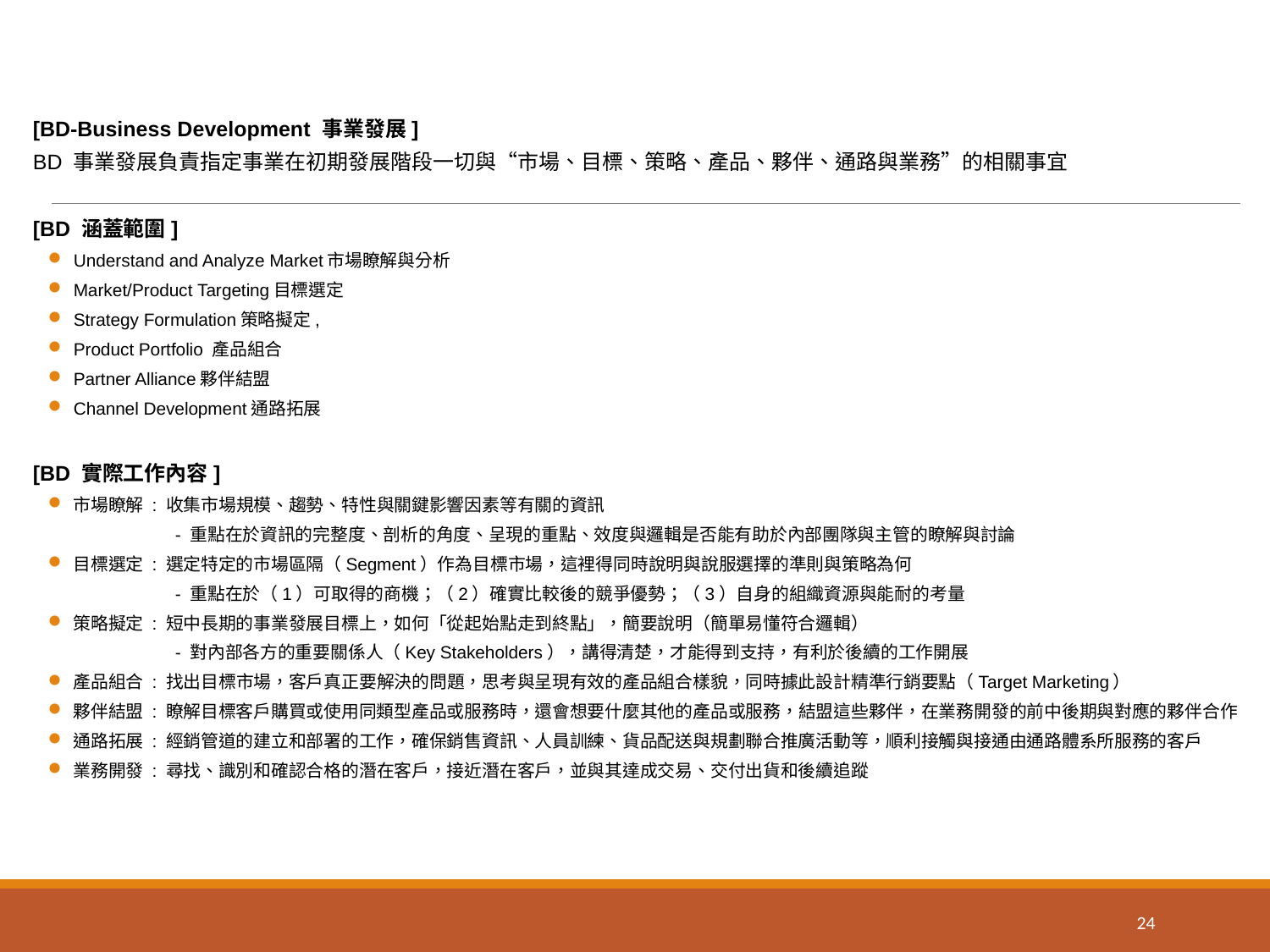

[BD-Business Development 事業發展]
BD 事業發展負責指定事業在初期發展階段一切與“市場、目標、策略、產品、夥伴、通路與業務”的相關事宜

[BD 涵蓋範圍]
Understand and Analyze Market市場瞭解與分析
Market/Product Targeting目標選定
Strategy Formulation策略擬定,
Product Portfolio 產品組合
Partner Alliance夥伴結盟
Channel Development通路拓展

[BD 實際工作內容]
市場瞭解 : 收集市場規模、趨勢、特性與關鍵影響因素等有關的資訊
	- 重點在於資訊的完整度、剖析的角度、呈現的重點、效度與邏輯是否能有助於內部團隊與主管的瞭解與討論
目標選定 : 選定特定的市場區隔（Segment）作為目標市場，這裡得同時說明與說服選擇的準則與策略為何
	- 重點在於（1）可取得的商機；（2）確實比較後的競爭優勢；（3）自身的組織資源與能耐的考量
策略擬定 : 短中長期的事業發展目標上，如何「從起始點走到終點」，簡要說明（簡單易懂符合邏輯）
	- 對內部各方的重要關係人（Key Stakeholders），講得清楚，才能得到支持，有利於後續的工作開展
產品組合 : 找出目標市場，客戶真正要解決的問題，思考與呈現有效的產品組合樣貌，同時據此設計精準行銷要點（Target Marketing）
夥伴結盟 : 瞭解目標客戶購買或使用同類型產品或服務時，還會想要什麼其他的產品或服務，結盟這些夥伴，在業務開發的前中後期與對應的夥伴合作
通路拓展 : 經銷管道的建立和部署的工作，確保銷售資訊、人員訓練、貨品配送與規劃聯合推廣活動等，順利接觸與接通由通路體系所服務的客戶
業務開發 : 尋找、識別和確認合格的潛在客戶，接近潛在客戶，並與其達成交易、交付出貨和後續追蹤

24